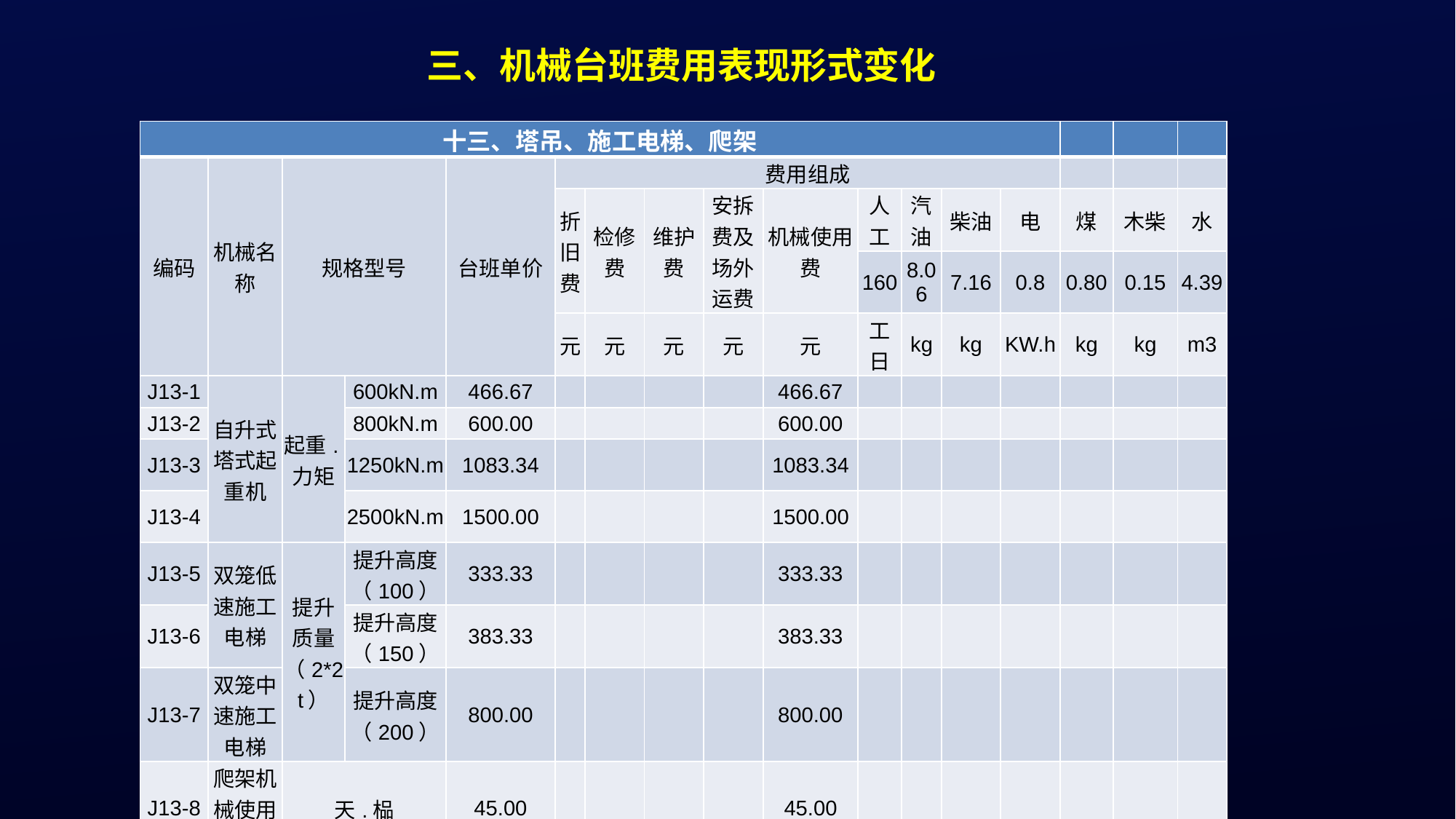

三、机械台班费用表现形式变化
| 十三、塔吊、施工电梯、爬架 |  |  |  |  |  |  |  |  |  |  |  |  |  |  |  |  |
| --- | --- | --- | --- | --- | --- | --- | --- | --- | --- | --- | --- | --- | --- | --- | --- | --- |
| 编码 | 机械名称 | 规格型号 |  | 台班单价 | 费用组成 |  |  |  |  |  |  |  |  |  |  |  |
|  |  |  |  |  | 折旧费 | 检修费 | 维护费 | 安拆费及 场外运费 | 机械使用费 | 人工 | 汽油 | 柴油 | 电 | 煤 | 木柴 | 水 |
|  |  |  |  |  |  |  |  |  |  | 160 | 8.06 | 7.16 | 0.8 | 0.80 | 0.15 | 4.39 |
|  |  |  |  |  | 元 | 元 | 元 | 元 | 元 | 工日 | kg | kg | KW.h | kg | kg | m3 |
| J13-1 | 自升式塔式起重机 | 起重.力矩 | 600kN.m | 466.67 |  |  |  |  | 466.67 |  |  |  |  |  |  |  |
| J13-2 |  |  | 800kN.m | 600.00 |  |  |  |  | 600.00 |  |  |  |  |  |  |  |
| J13-3 |  |  | 1250kN.m | 1083.34 |  |  |  |  | 1083.34 |  |  |  |  |  |  |  |
| J13-4 |  |  | 2500kN.m | 1500.00 |  |  |  |  | 1500.00 |  |  |  |  |  |  |  |
| J13-5 | 双笼低速施工电梯 | 提升质量（2\*2t） | 提升高度（100） | 333.33 |  |  |  |  | 333.33 |  |  |  |  |  |  |  |
| J13-6 |  |  | 提升高度（150） | 383.33 |  |  |  |  | 383.33 |  |  |  |  |  |  |  |
| J13-7 | 双笼中速施工电梯 |  | 提升高度（200） | 800.00 |  |  |  |  | 800.00 |  |  |  |  |  |  |  |
| J13-8 | 爬架机械使用费 | 天.榀 |  | 45.00 |  |  |  |  | 45.00 |  |  |  |  |  |  |  |